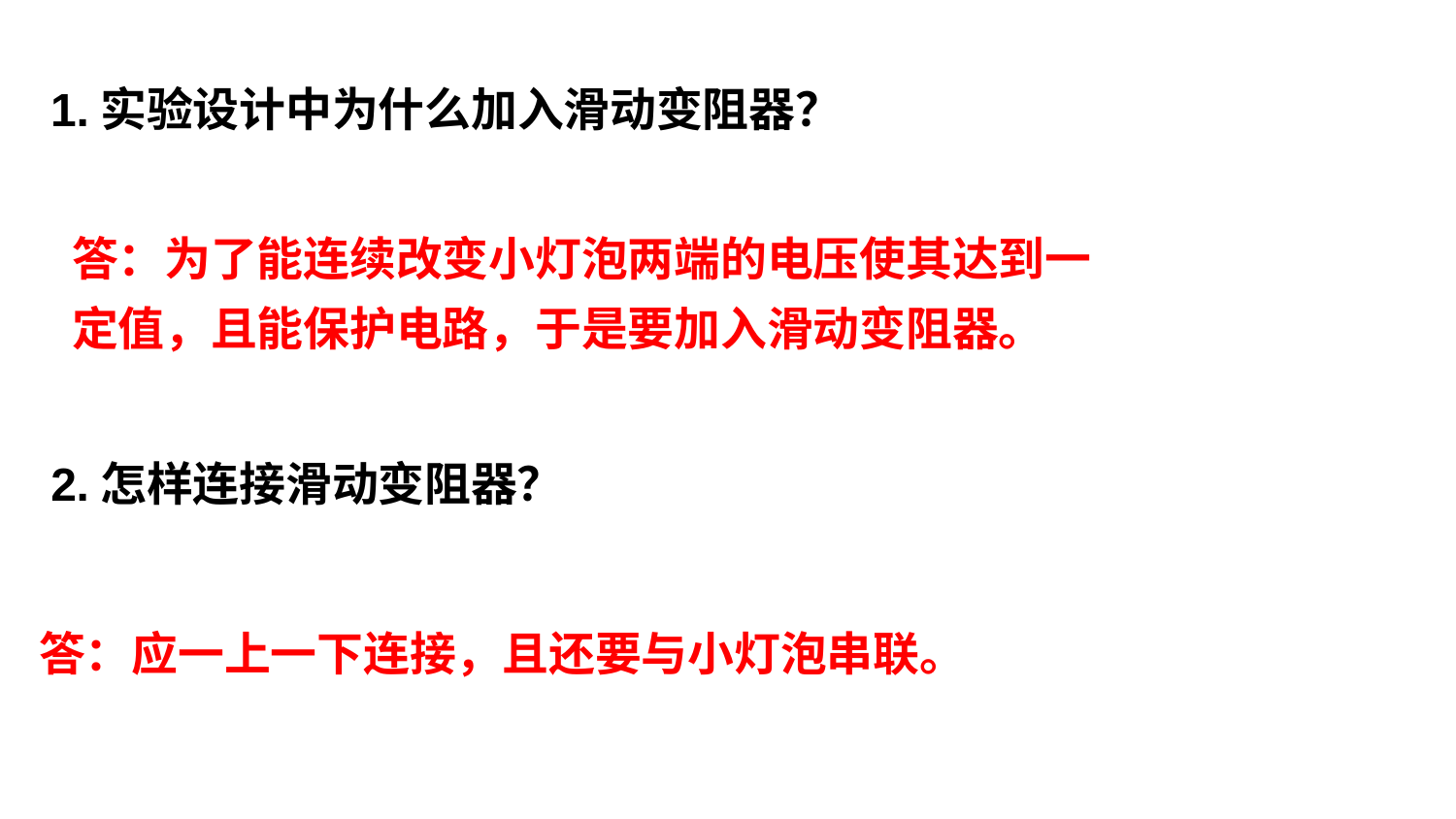

1.实验设计中为什么加入滑动变阻器？
答：为了能连续改变小灯泡两端的电压使其达到一定值，且能保护电路，于是要加入滑动变阻器。
2.怎样连接滑动变阻器？
答：应一上一下连接，且还要与小灯泡串联。